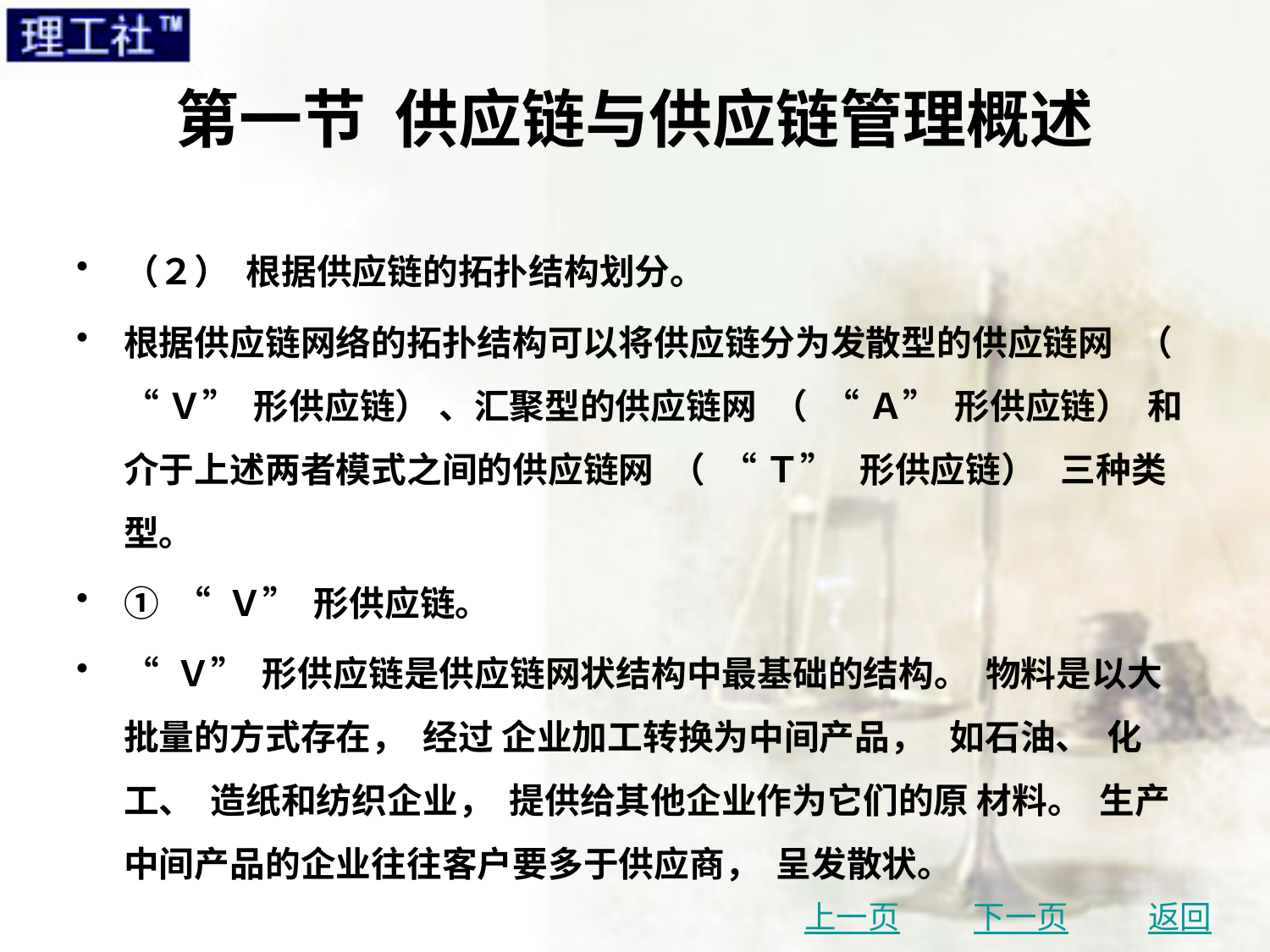

# 第一节  供应链与供应链管理概述
（２）  根据供应链的拓扑结构划分。
根据供应链网络的拓扑结构可以将供应链分为发散型的供应链网   （  “ Ｖ”  形供应链） 、汇聚型的供应链网  （  “ Ａ”  形供应链）  和介于上述两者模式之间的供应链网  （  “ Ｔ”   形供应链）   三种类型。
①  “ Ｖ”  形供应链。
“ Ｖ”  形供应链是供应链网状结构中最基础的结构。  物料是以大批量的方式存在，  经过 企业加工转换为中间产品，   如石油、  化工、  造纸和纺织企业，  提供给其他企业作为它们的原 材料。  生产中间产品的企业往往客户要多于供应商，  呈发散状。

上一页
下一页
返回